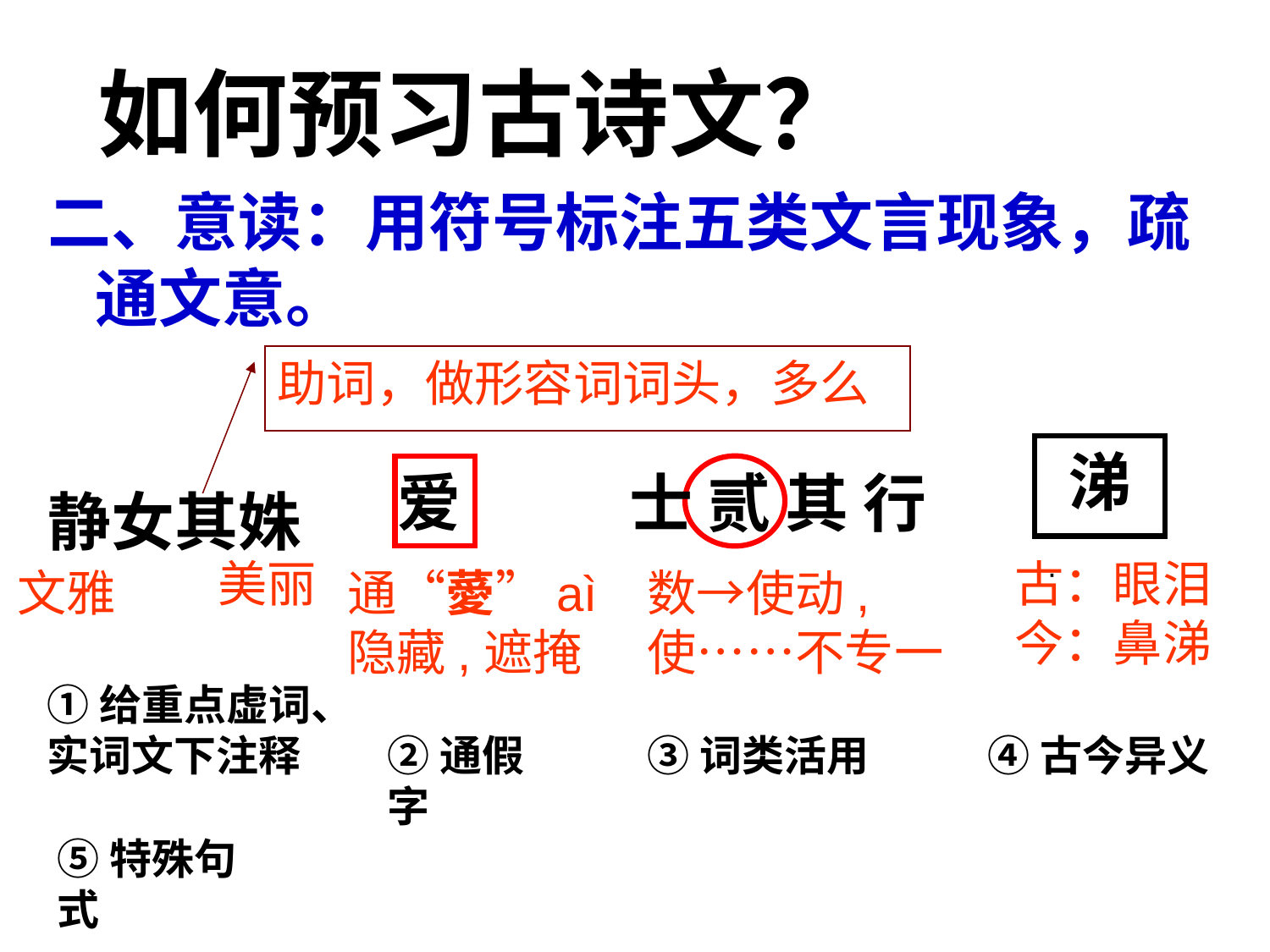

# 如何预习古诗文？
二、意读：用符号标注五类文言现象，疏通文意。
助词，做形容词词头，多么

涕
爱

士 贰 其 行
静女其姝
美丽
·
古：眼泪
今：鼻涕
文雅
通“薆”aì
隐藏,遮掩
数→使动,
使……不专一

①给重点虚词、实词文下注释
②通假字
③词类活用
④古今异义
⑤特殊句式